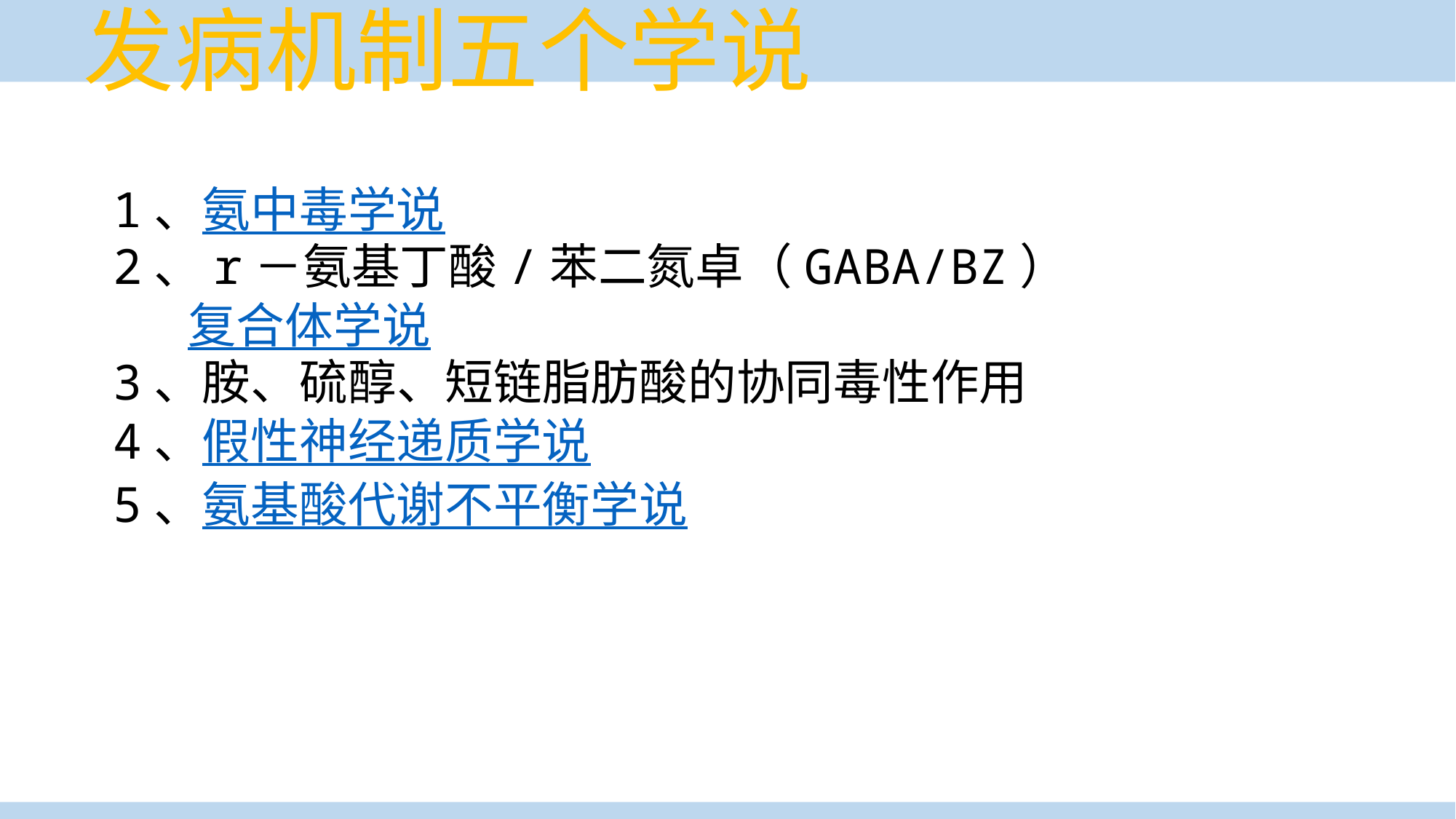

# 发病机制五个学说
1、氨中毒学说
2、r－氨基丁酸/苯二氮卓（GABA/BZ）复合体学说
3、胺、硫醇、短链脂肪酸的协同毒性作用
4、假性神经递质学说
5、氨基酸代谢不平衡学说